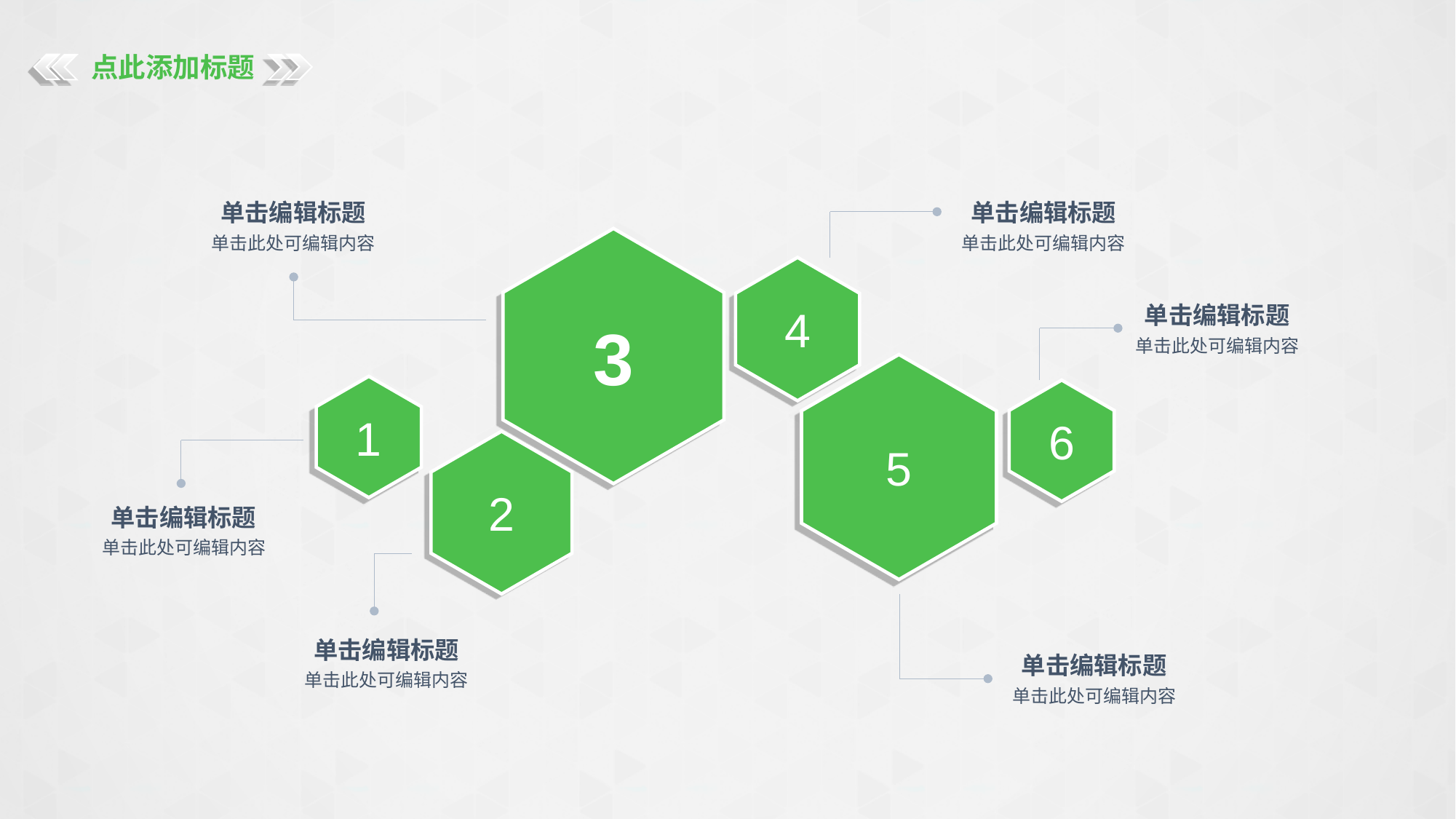

点此添加标题

单击编辑标题
单击编辑标题
3
单击此处可编辑内容
单击此处可编辑内容
4
单击编辑标题
单击此处可编辑内容
5
1
6
2
单击编辑标题
单击此处可编辑内容
单击编辑标题
单击编辑标题
单击此处可编辑内容
单击此处可编辑内容